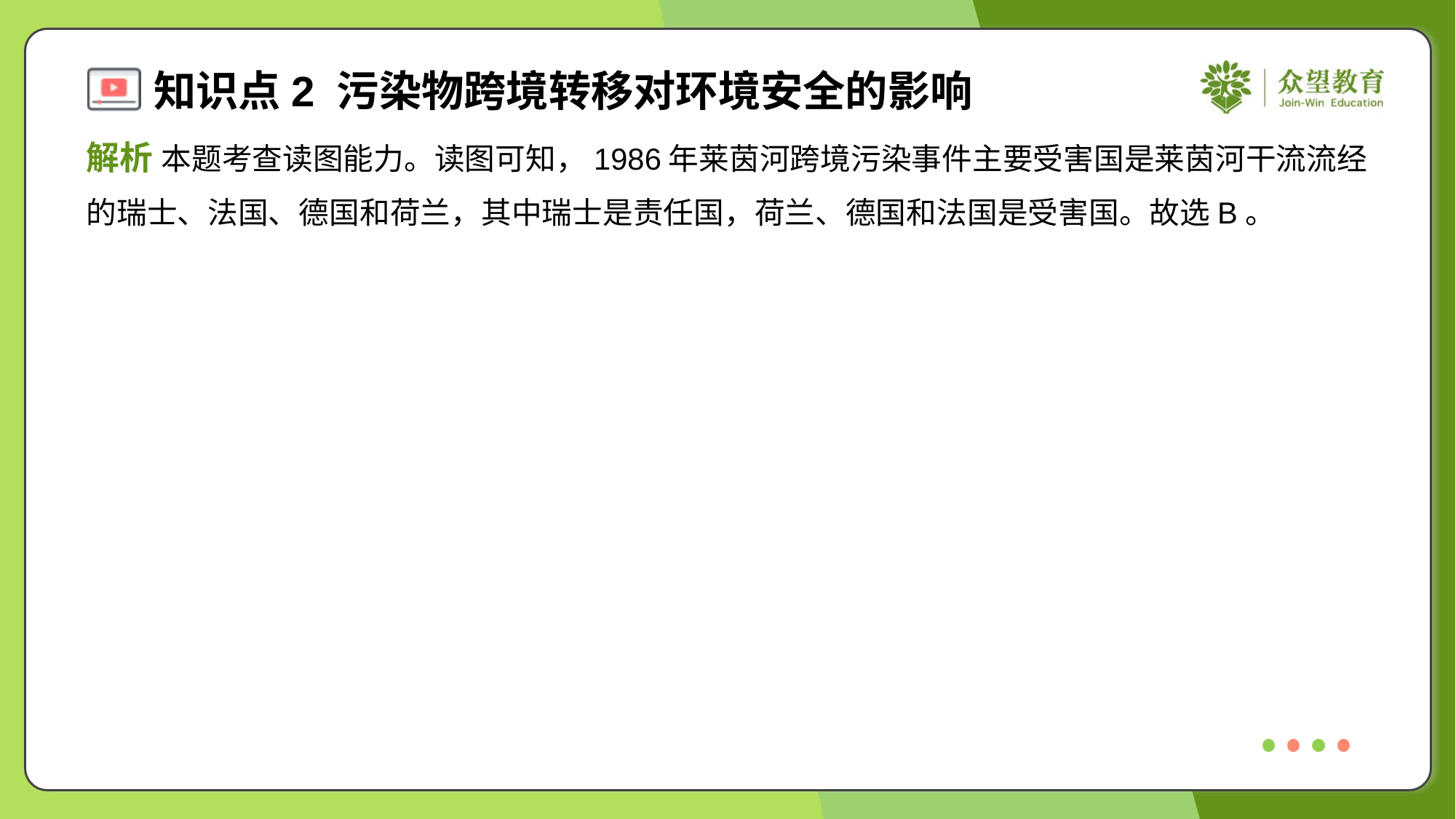

解析 本题考查读图能力。读图可知，1986年莱茵河跨境污染事件主要受害国是莱茵河干流流经
的瑞士、法国、德国和荷兰，其中瑞士是责任国，荷兰、德国和法国是受害国。故选B。